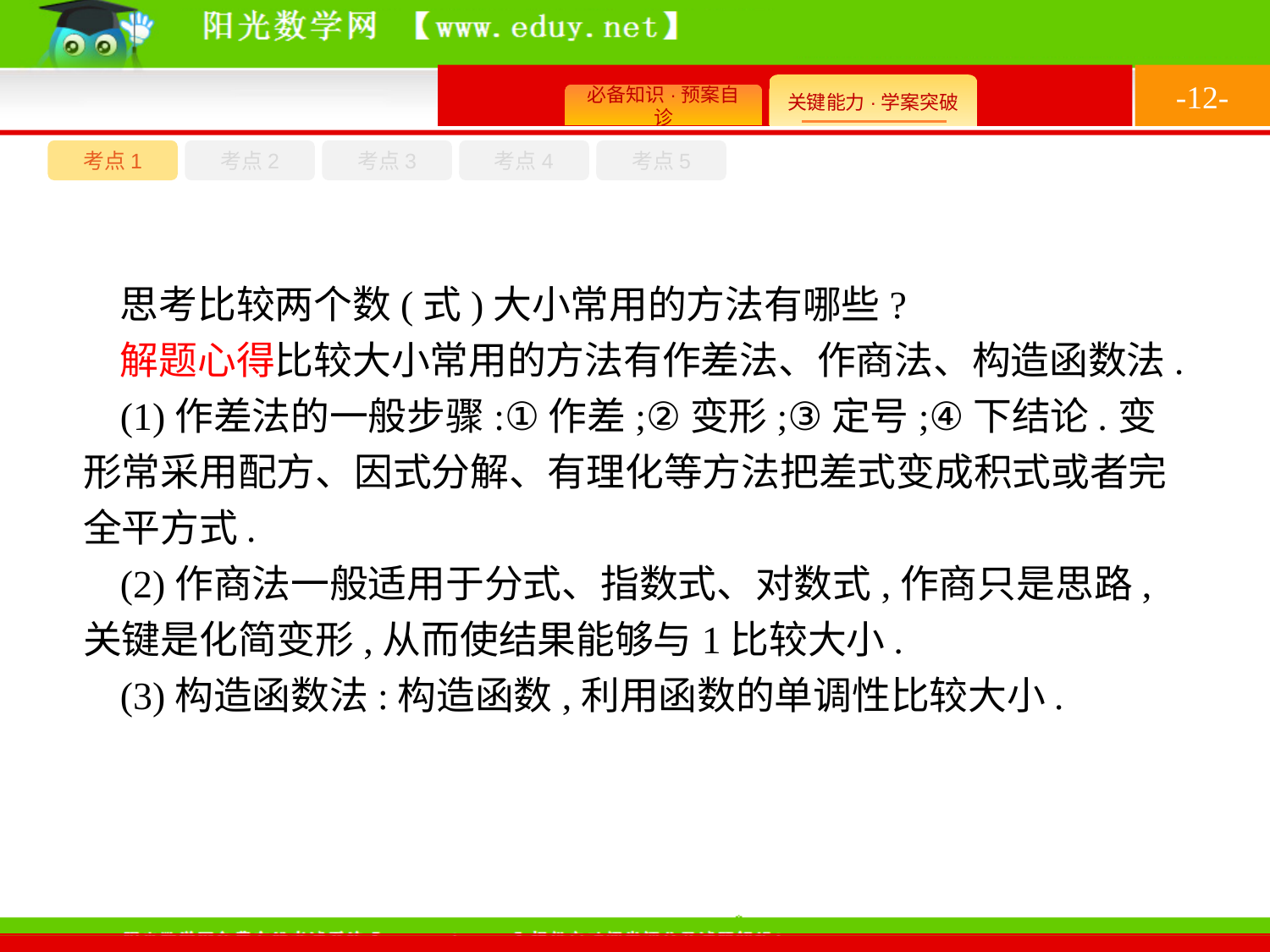

-12-
考点1
考点3
考点4
考点2
考点5
思考比较两个数(式)大小常用的方法有哪些?
解题心得比较大小常用的方法有作差法、作商法、构造函数法.
(1)作差法的一般步骤:①作差;②变形;③定号;④下结论.变形常采用配方、因式分解、有理化等方法把差式变成积式或者完全平方式.
(2)作商法一般适用于分式、指数式、对数式,作商只是思路,关键是化简变形,从而使结果能够与1比较大小.
(3)构造函数法:构造函数,利用函数的单调性比较大小.